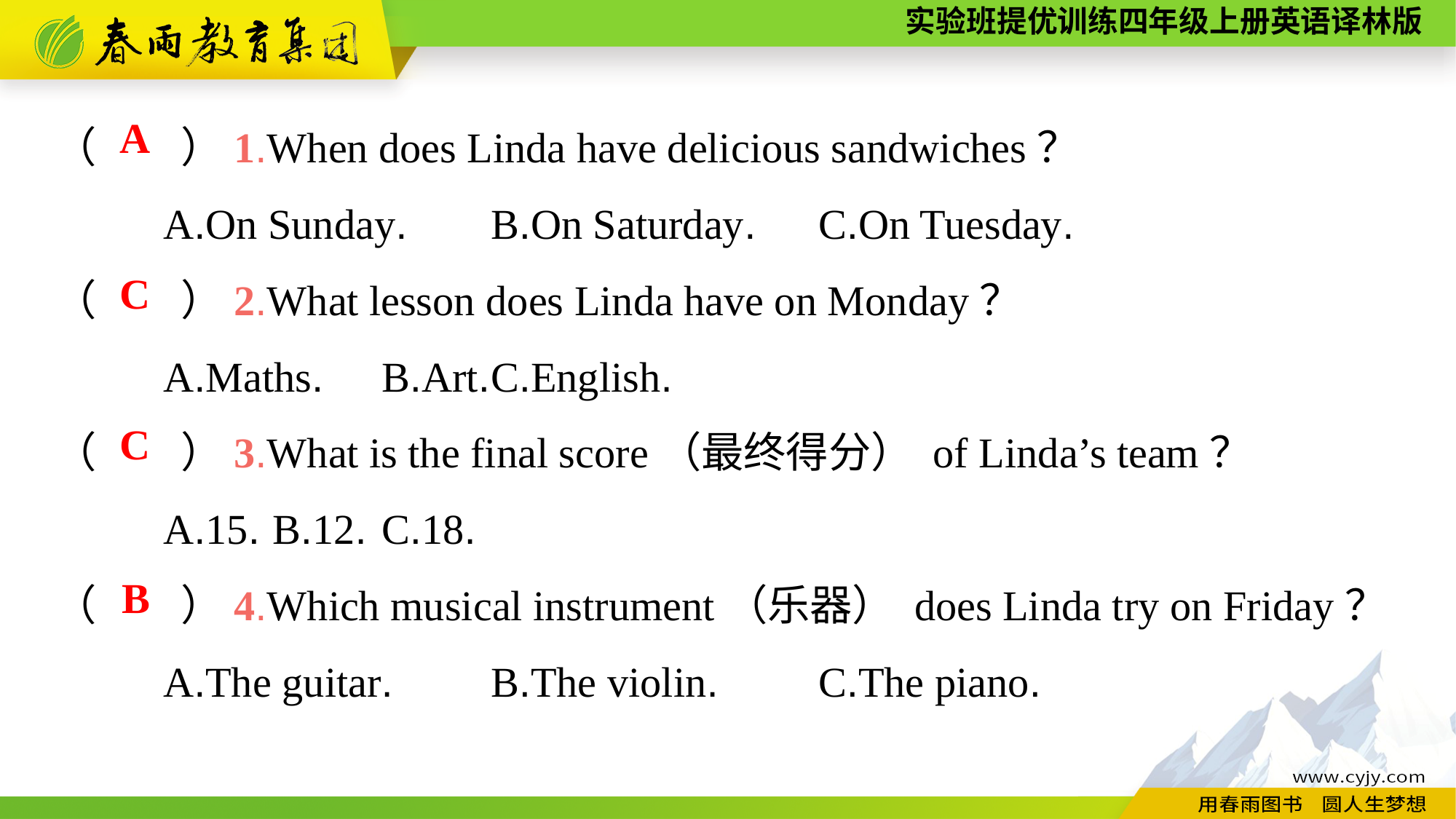

（　　）1.When does Linda have delicious sandwiches？
	A.On Sunday.	B.On Saturday.	C.On Tuesday.
（　　）2.What lesson does Linda have on Monday？
	A.Maths.	B.Art.	C.English.
（　　）3.What is the final score（最终得分） of Linda’s team？
	A.15.	B.12.	C.18.
（　　）4.Which musical instrument（乐器） does Linda try on Friday？
	A.The guitar.	B.The violin.	C.The piano.
A
C
C
B